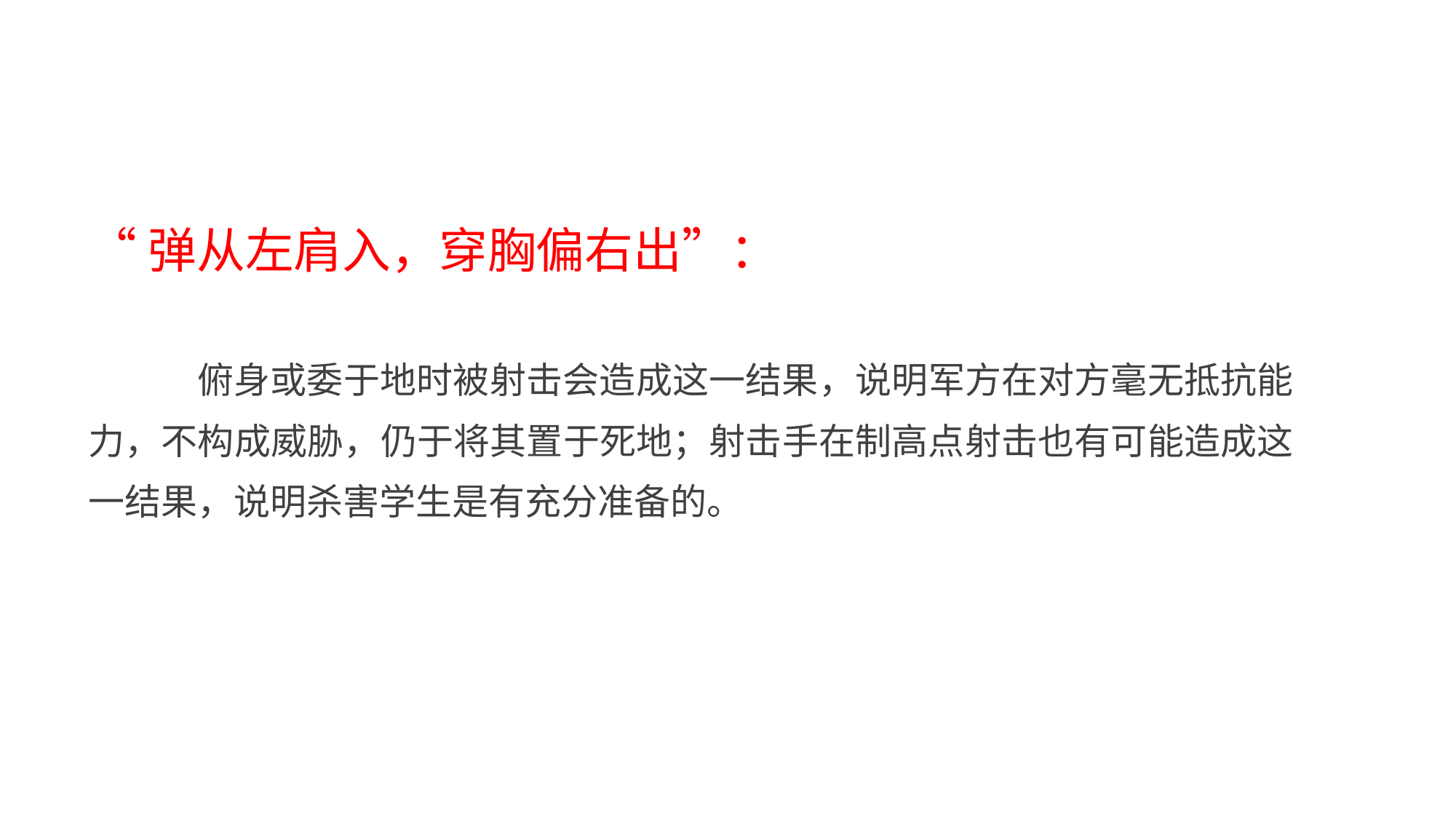

“弹从左肩入，穿胸偏右出”：
俯身或委于地时被射击会造成这一结果，说明军方在对方毫无抵抗能 力，不构成威胁，仍于将其置于死地；射击手在制高点射击也有可能造成这 一结果，说明杀害学生是有充分准备的。